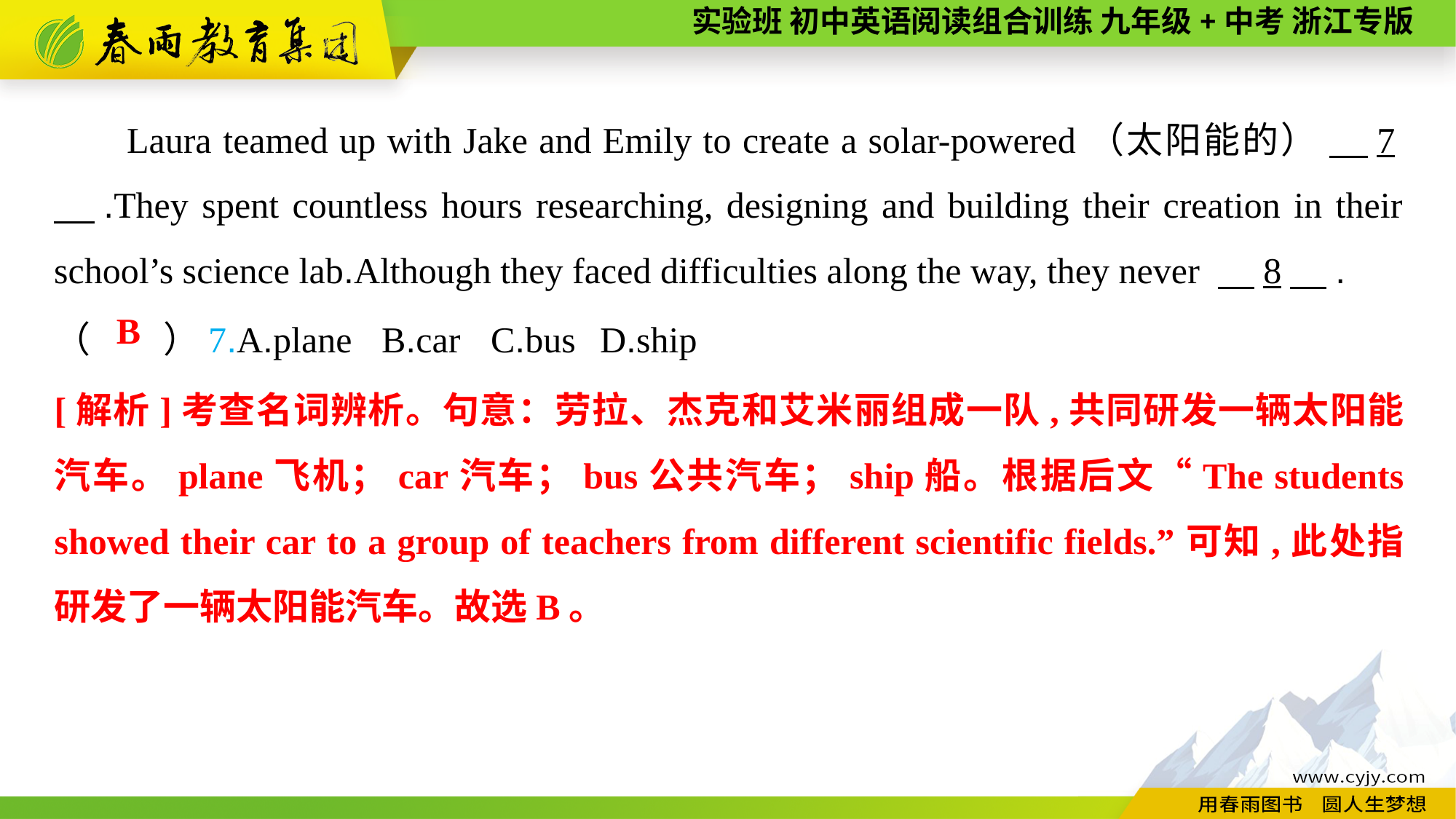

Laura teamed up with Jake and Emily to create a solar-powered（太阳能的） 　7　.They spent countless hours researching, designing and building their creation in their school’s science lab.Although they faced difficulties along the way, they never 　8　.
（　　）7.A.plane	B.car	C.bus	D.ship
B
[解析]考查名词辨析。句意：劳拉、杰克和艾米丽组成一队,共同研发一辆太阳能汽车。plane飞机；car汽车；bus公共汽车；ship船。根据后文“The students showed their car to a group of teachers from different scientific fields.”可知,此处指研发了一辆太阳能汽车。故选B。